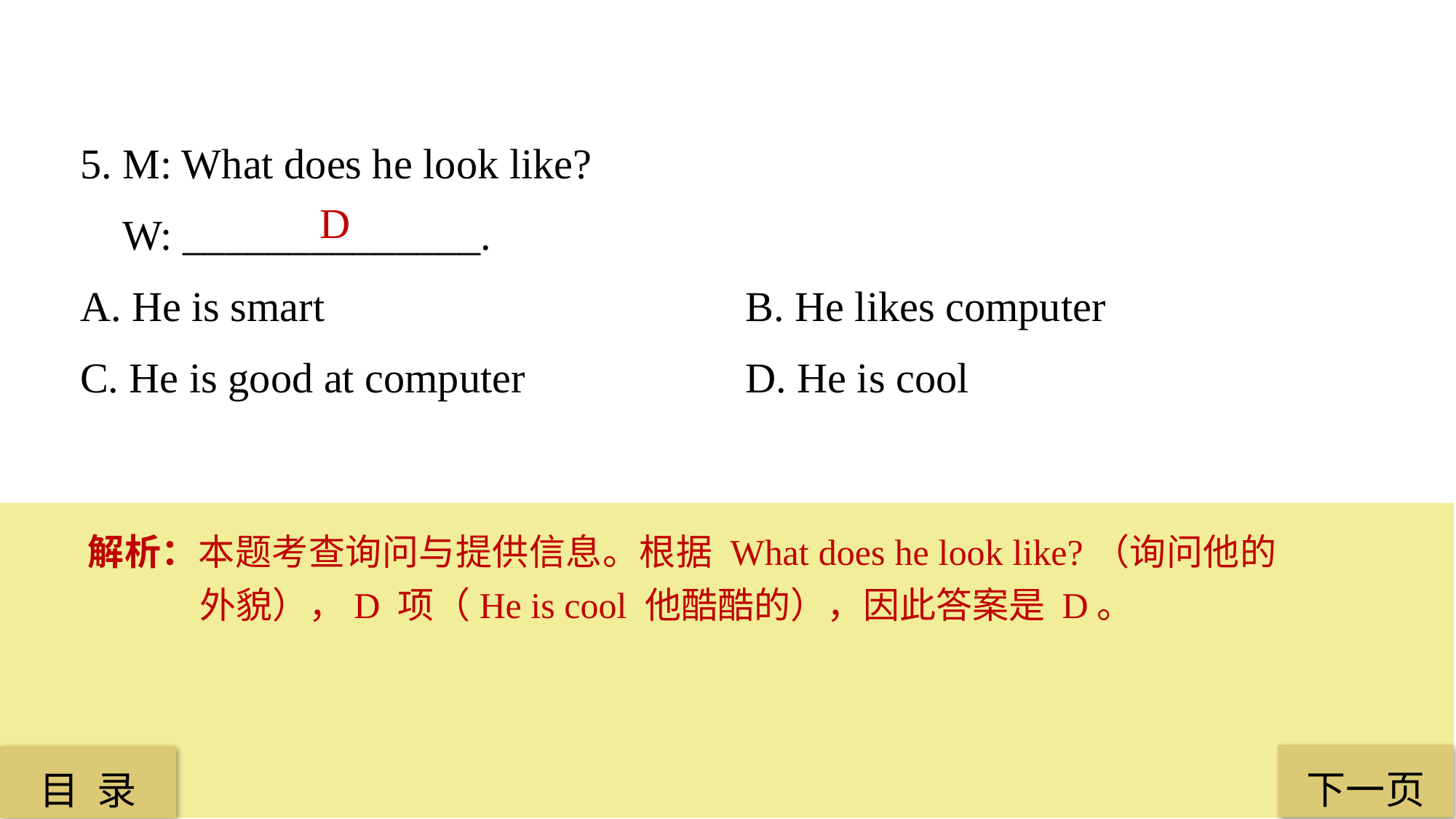

5. M: What does he look like?
    W: ______________.
A. He is smart		 		 B. He likes computer
C. He is good at computer		 D. He is cool
 D
解析：本题考查询问与提供信息。根据 What does he look like?（询问他的外貌），D 项（He is cool 他酷酷的），因此答案是 D。